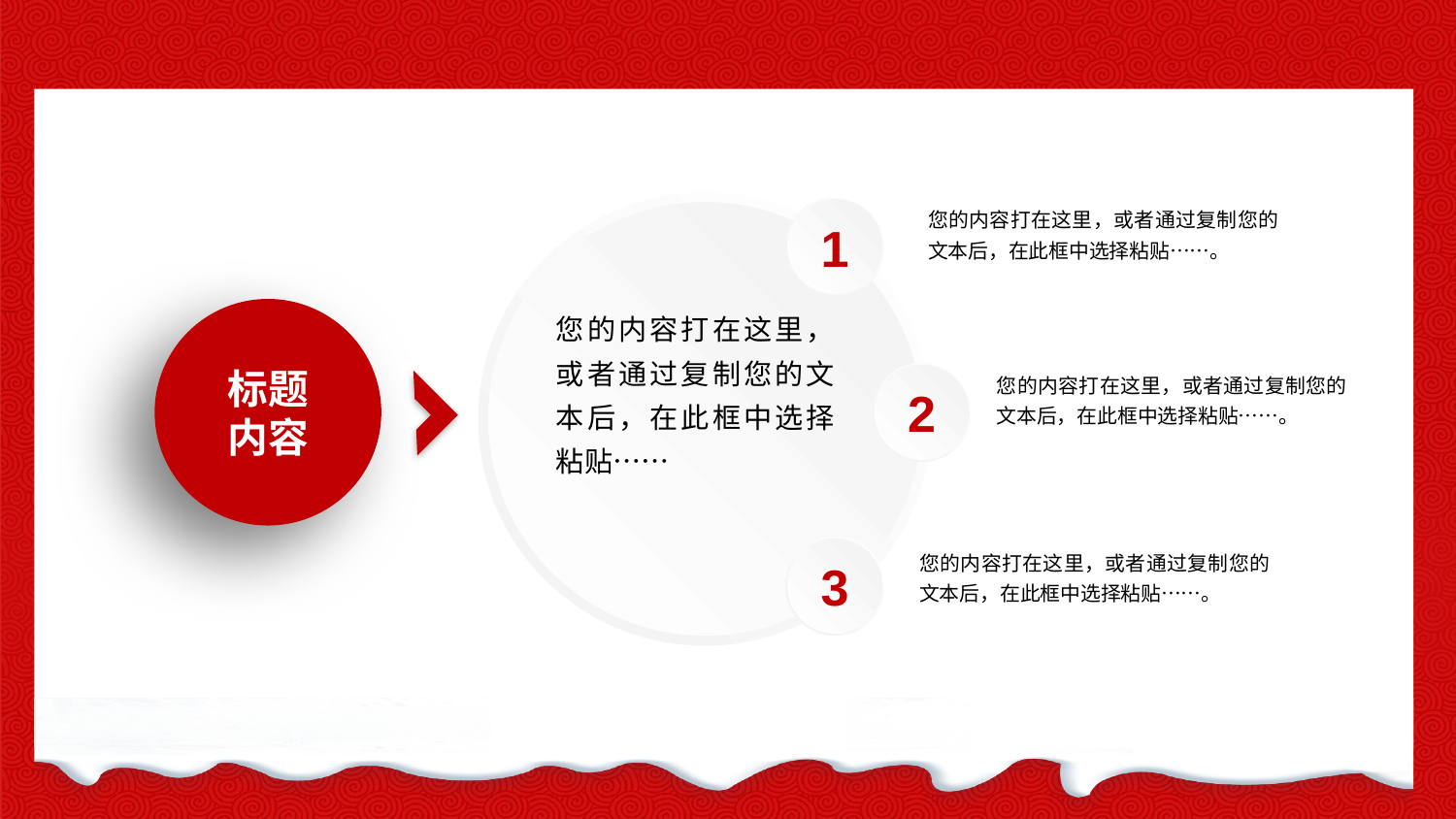

1
您的内容打在这里，或者通过复制您的文本后，在此框中选择粘贴……。

您的内容打在这里，或者通过复制您的文本后，在此框中选择粘贴……

2
标题
内容
您的内容打在这里，或者通过复制您的文本后，在此框中选择粘贴……。

3
您的内容打在这里，或者通过复制您的文本后，在此框中选择粘贴……。